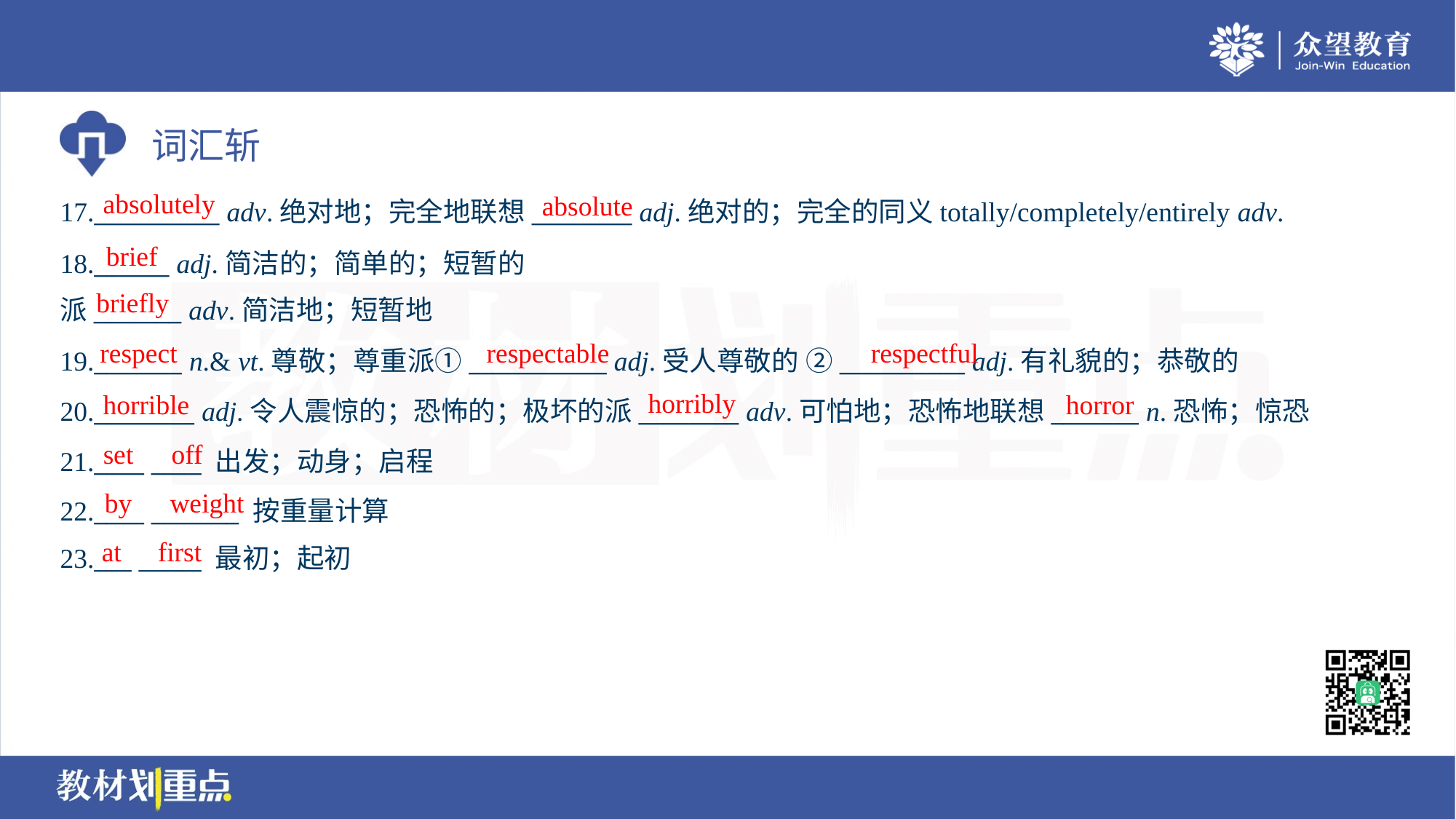

absolutely
absolute
17.__________ adv.绝对地；完全地联想________ adj.绝对的；完全的同义totally/completely/entirely adv.
brief
18.______ adj.简洁的；简单的；短暂的
派_______ adv.简洁地；短暂地
briefly
respect
respectable
respectful
19._______ n.& vt.尊敬；尊重派①___________ adj.受人尊敬的 ②__________ adj.有礼貌的；恭敬的
20.________ adj.令人震惊的；恐怖的；极坏的派________ adv.可怕地；恐怖地联想_______ n.恐怖；惊恐
21.____ ____ 出发；动身；启程
22.____ _______ 按重量计算
23.___ _____ 最初；起初
horribly
horrible
horror
set
off
by
weight
at
first